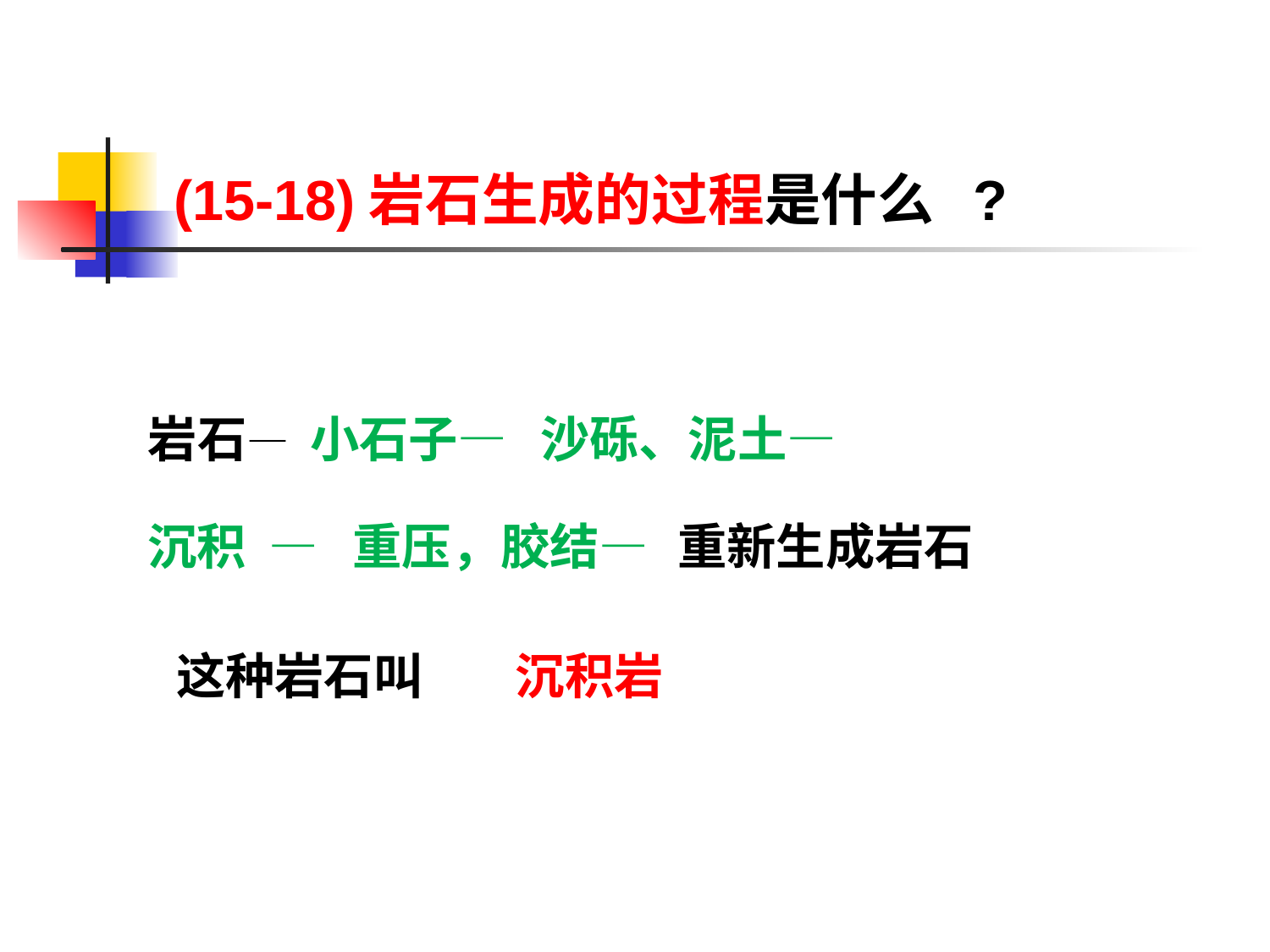

(15-18)岩石生成的过程是什么  ?
小石子—
沙砾、泥土—
岩石—
沉积  —
重压，胶结—
重新生成岩石
这种岩石叫
沉积岩